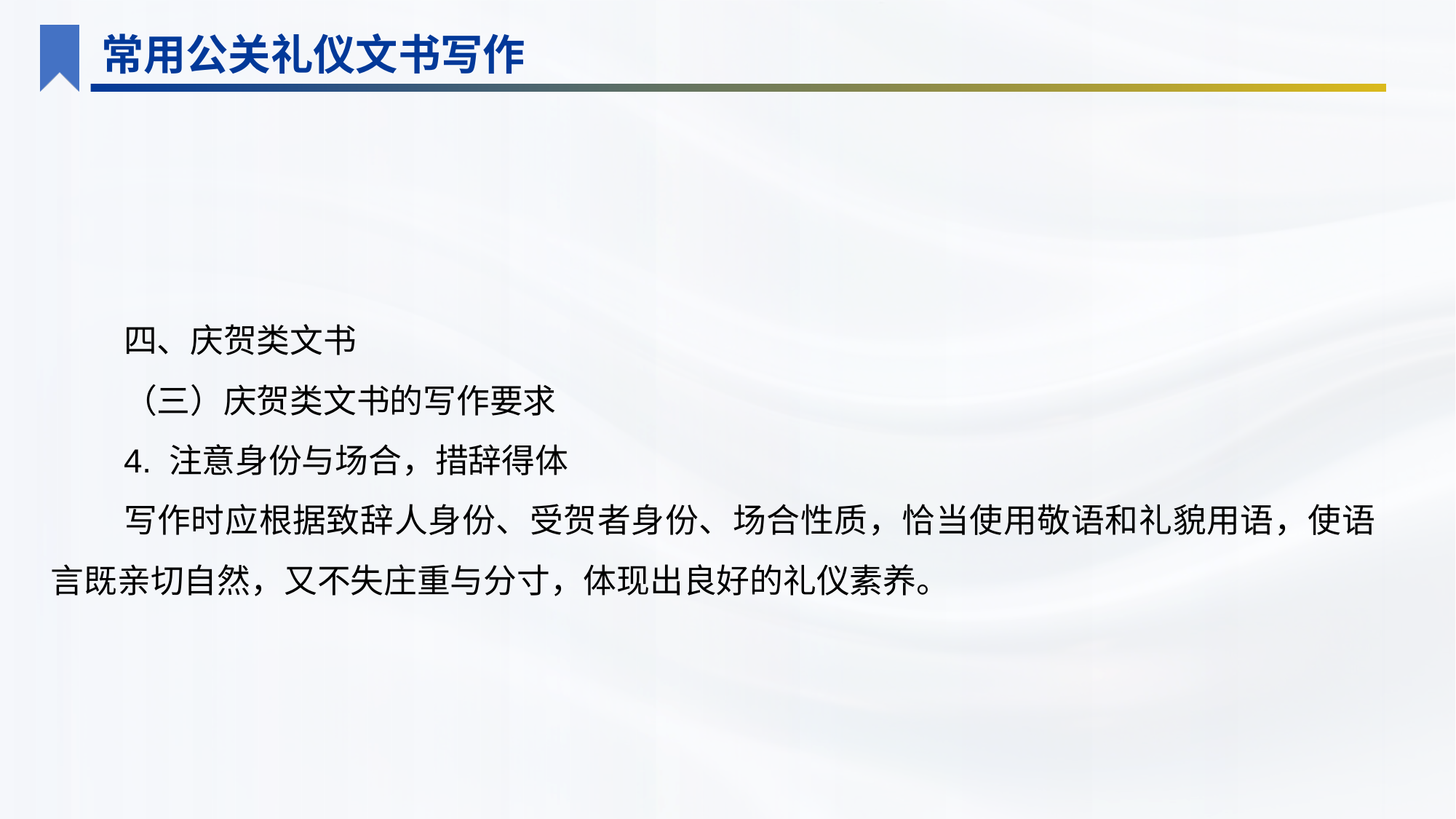

常用公关礼仪文书写作
四、庆贺类文书
（三）庆贺类文书的写作要求
4. 注意身份与场合，措辞得体
写作时应根据致辞人身份、受贺者身份、场合性质，恰当使用敬语和礼貌用语，使语言既亲切自然，又不失庄重与分寸，体现出良好的礼仪素养。